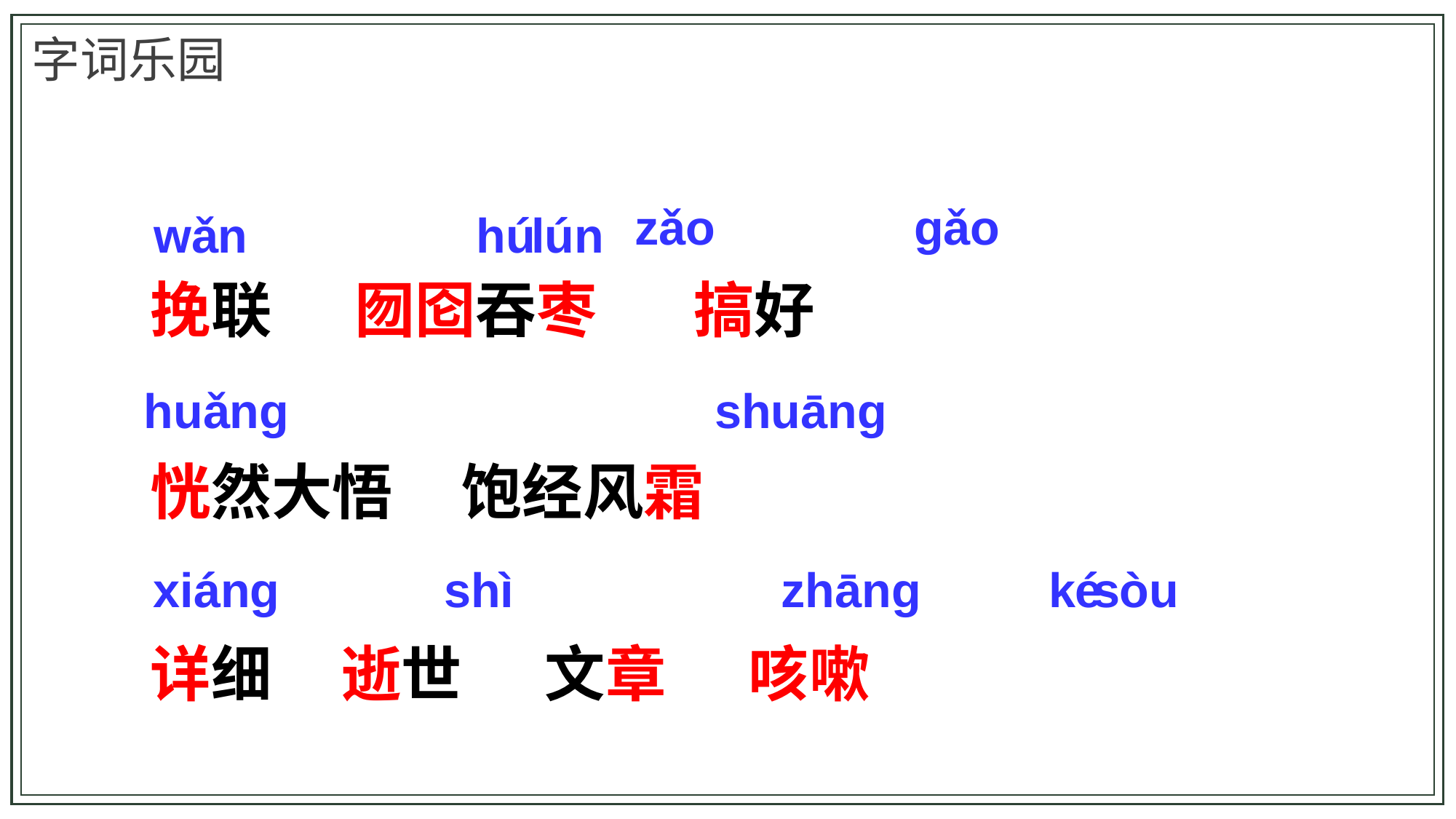

字词乐园
 挽联      囫囵吞枣       搞好
 恍然大悟     饱经风霜
 详细     逝世      文章      咳嗽
zǎo
ɡǎo
wǎn
hú
lún
huǎnɡ
shuānɡ
xiánɡ
shì
zhānɡ
ké
sòu